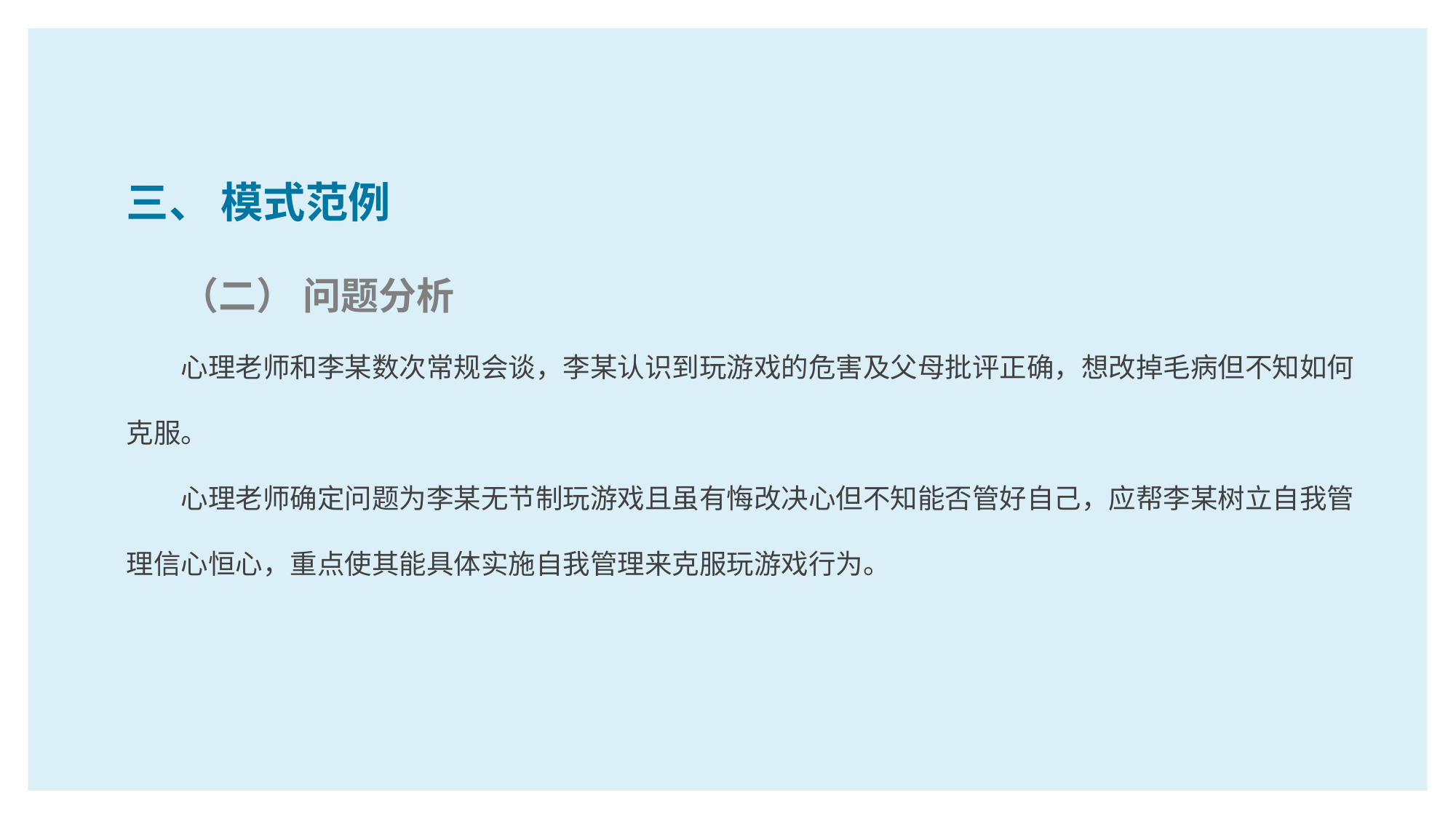

三、 模式范例
（二） 问题分析
心理老师和李某数次常规会谈，李某认识到玩游戏的危害及父母批评正确，想改掉毛病但不知如何克服。
心理老师确定问题为李某无节制玩游戏且虽有悔改决心但不知能否管好自己，应帮李某树立自我管理信心恒心，重点使其能具体实施自我管理来克服玩游戏行为。